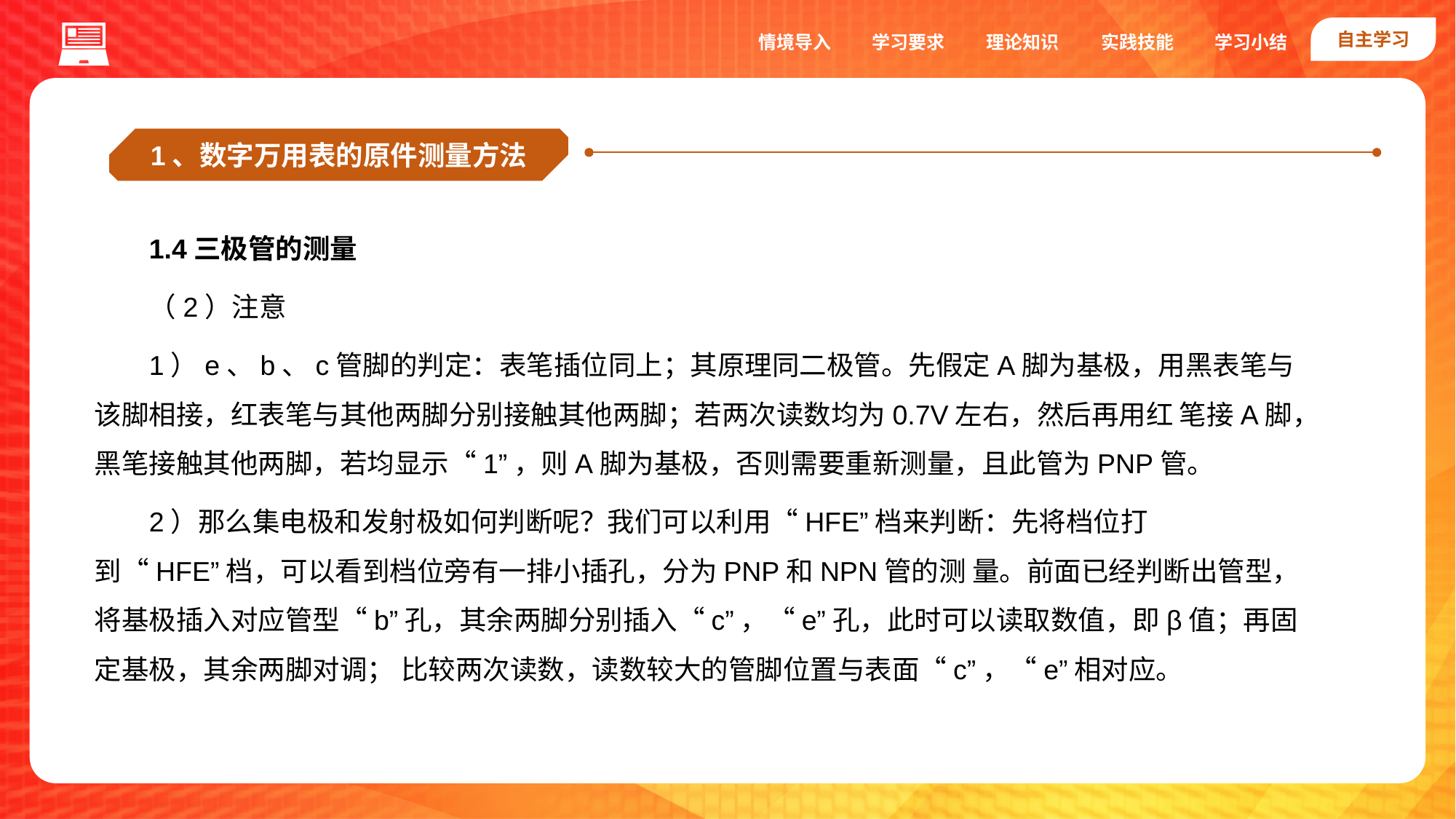

自主学习
实践技能
情境导入
学习要求
理论知识
学习小结

1、数字万用表的原件测量方法
1.4三极管的测量
（2）注意
1）e、b、c管脚的判定：表笔插位同上；其原理同二极管。先假定A脚为基极，用黑表笔与该脚相接，红表笔与其他两脚分别接触其他两脚；若两次读数均为0.7V左右，然后再用红 笔接A脚，黑笔接触其他两脚，若均显示“1”，则A脚为基极，否则需要重新测量，且此管为PNP管。
2）那么集电极和发射极如何判断呢？我们可以利用“HFE”档来判断：先将档位打到“HFE”档，可以看到档位旁有一排小插孔，分为PNP和NPN管的测 量。前面已经判断出管型，将基极插入对应管型“b”孔，其余两脚分别插入“c”，“e”孔，此时可以读取数值，即β值；再固定基极，其余两脚对调； 比较两次读数，读数较大的管脚位置与表面“c”，“e”相对应。